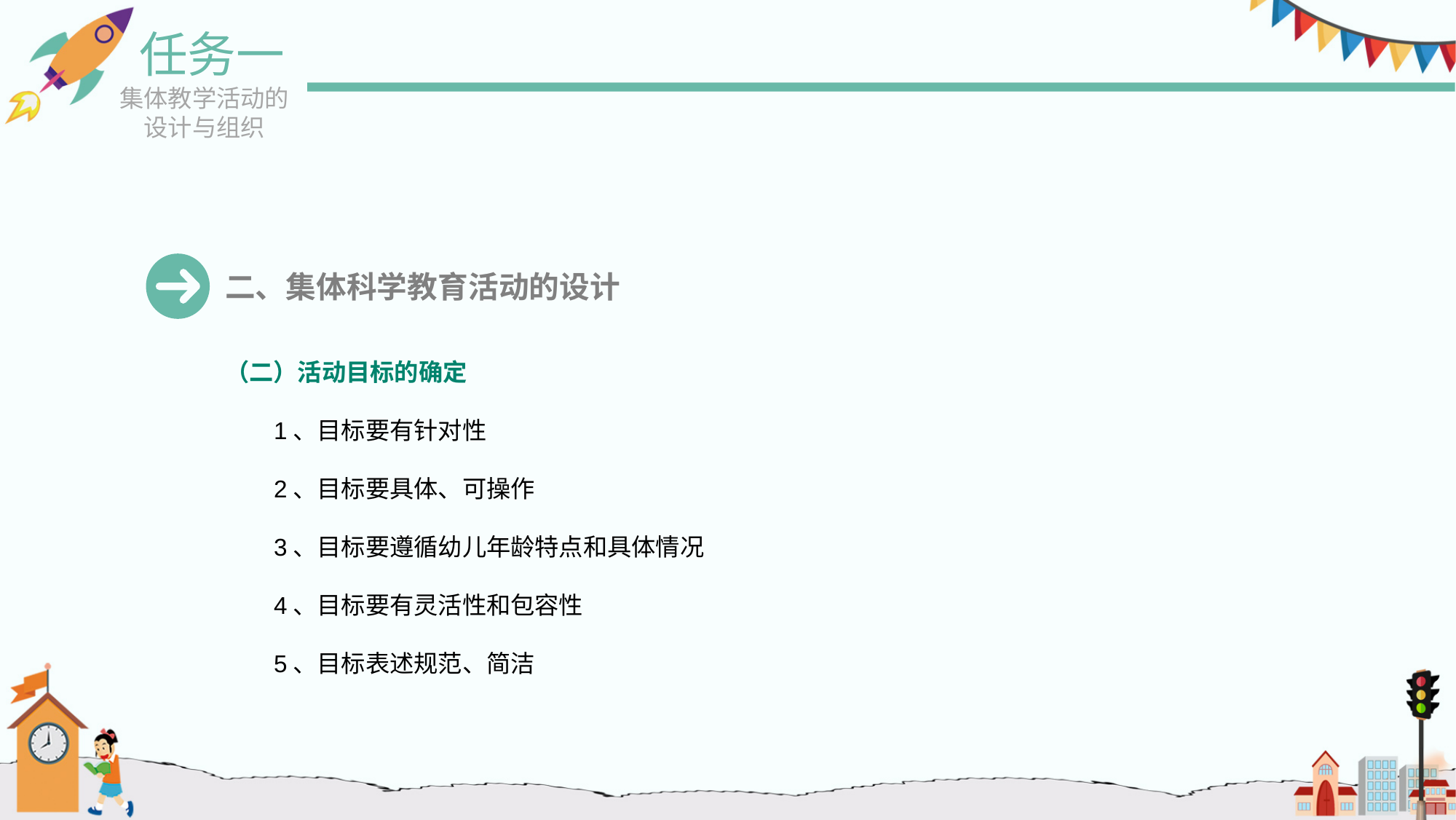

任务一
集体教学活动的设计与组织

二、集体科学教育活动的设计
（二）活动目标的确定
1、目标要有针对性
2、目标要具体、可操作
3、目标要遵循幼儿年龄特点和具体情况
4、目标要有灵活性和包容性
5、目标表述规范、简洁